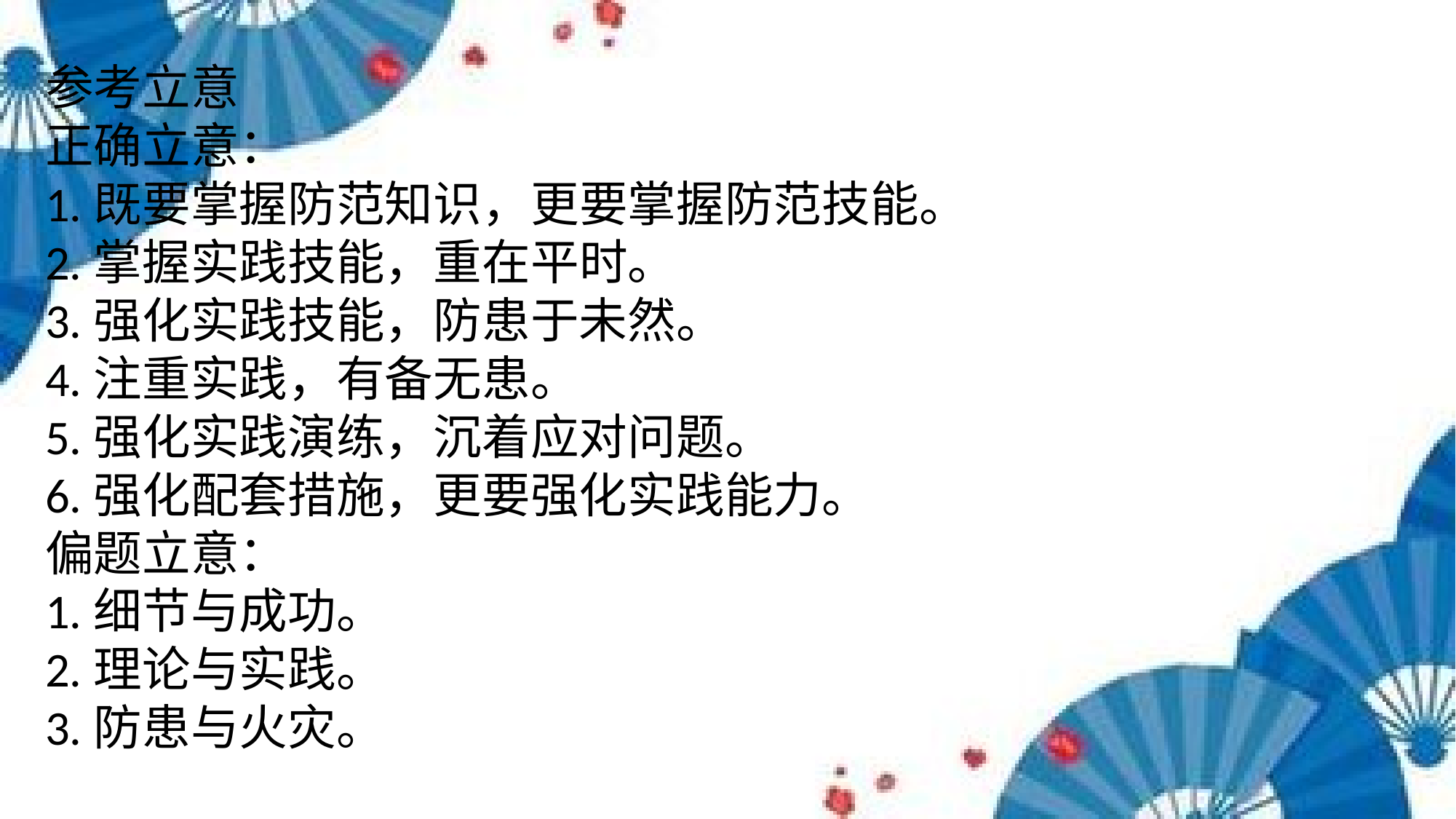

参考立意
正确立意：
1.既要掌握防范知识，更要掌握防范技能。
2.掌握实践技能，重在平时。
3.强化实践技能，防患于未然。
4.注重实践，有备无患。
5.强化实践演练，沉着应对问题。
6.强化配套措施，更要强化实践能力。
偏题立意：
1.细节与成功。
2.理论与实践。
3.防患与火灾。